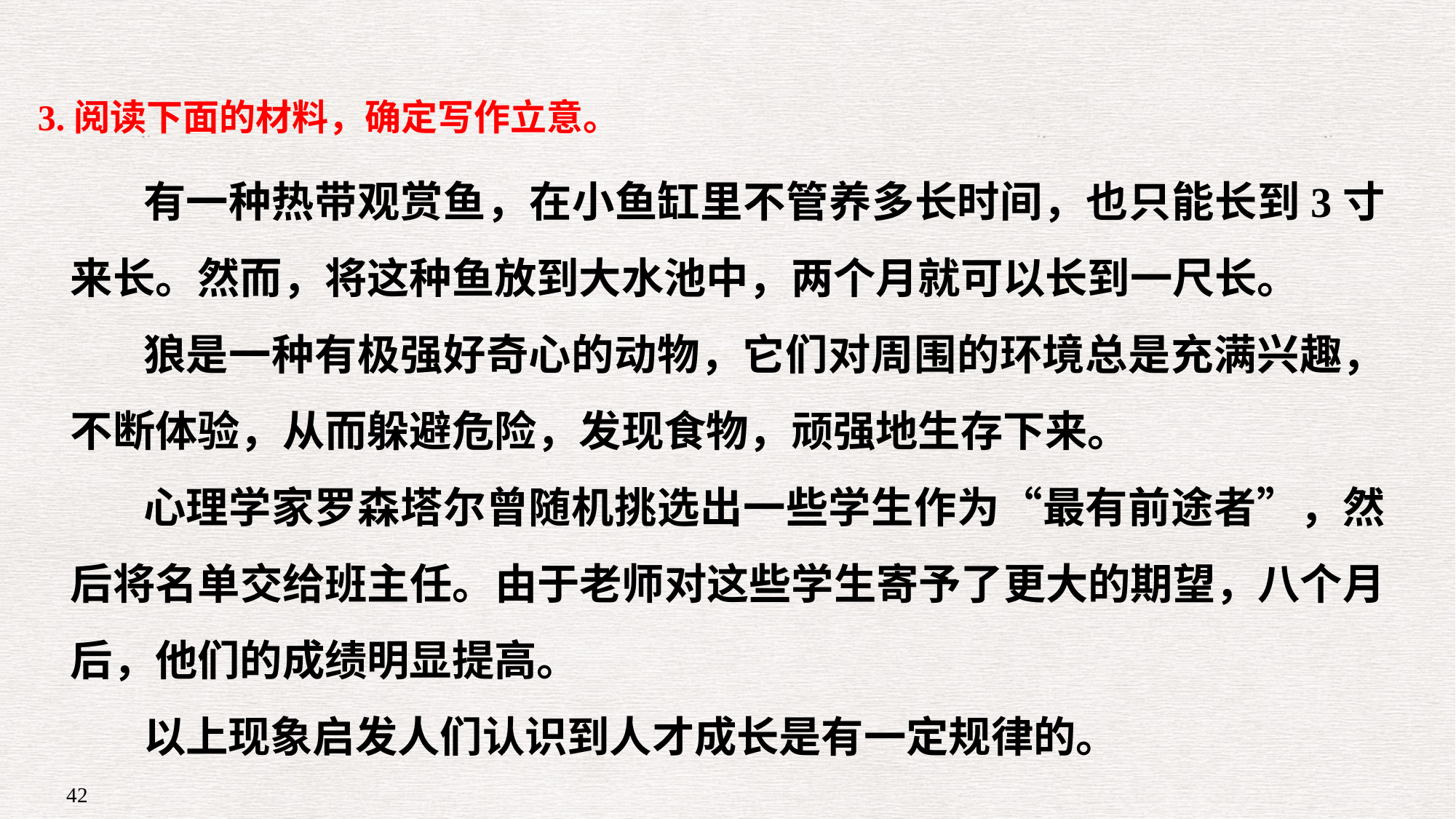

3.阅读下面的材料，确定写作立意。
有一种热带观赏鱼，在小鱼缸里不管养多长时间，也只能长到3寸来长。然而，将这种鱼放到大水池中，两个月就可以长到一尺长。
狼是一种有极强好奇心的动物，它们对周围的环境总是充满兴趣，不断体验，从而躲避危险，发现食物，顽强地生存下来。
心理学家罗森塔尔曾随机挑选出一些学生作为“最有前途者”，然后将名单交给班主任。由于老师对这些学生寄予了更大的期望，八个月后，他们的成绩明显提高。
以上现象启发人们认识到人才成长是有一定规律的。